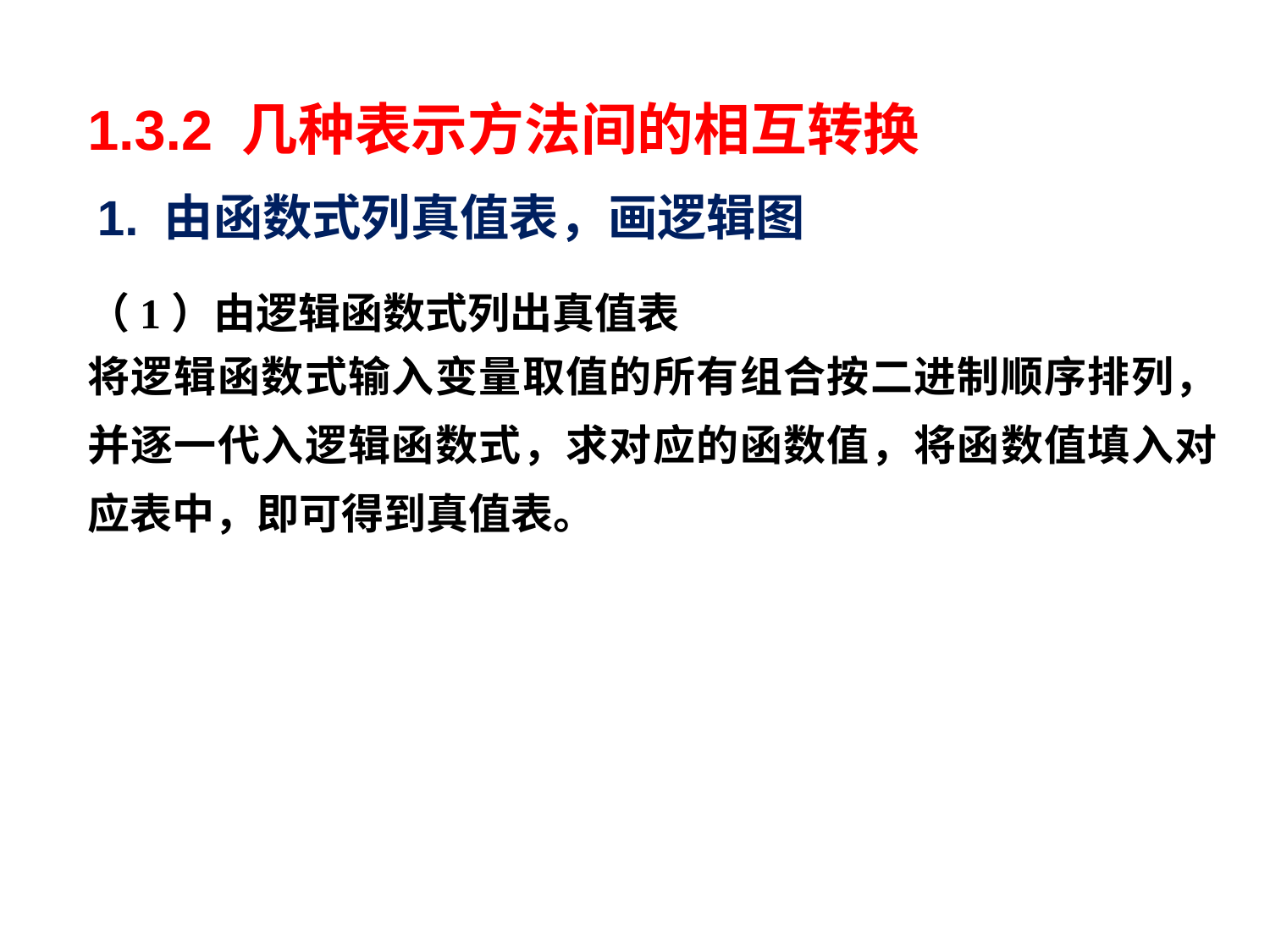

# 1.3.2 几种表示方法间的相互转换
1. 由函数式列真值表，画逻辑图
（1）由逻辑函数式列出真值表
将逻辑函数式输入变量取值的所有组合按二进制顺序排列，并逐一代入逻辑函数式，求对应的函数值，将函数值填入对应表中，即可得到真值表。